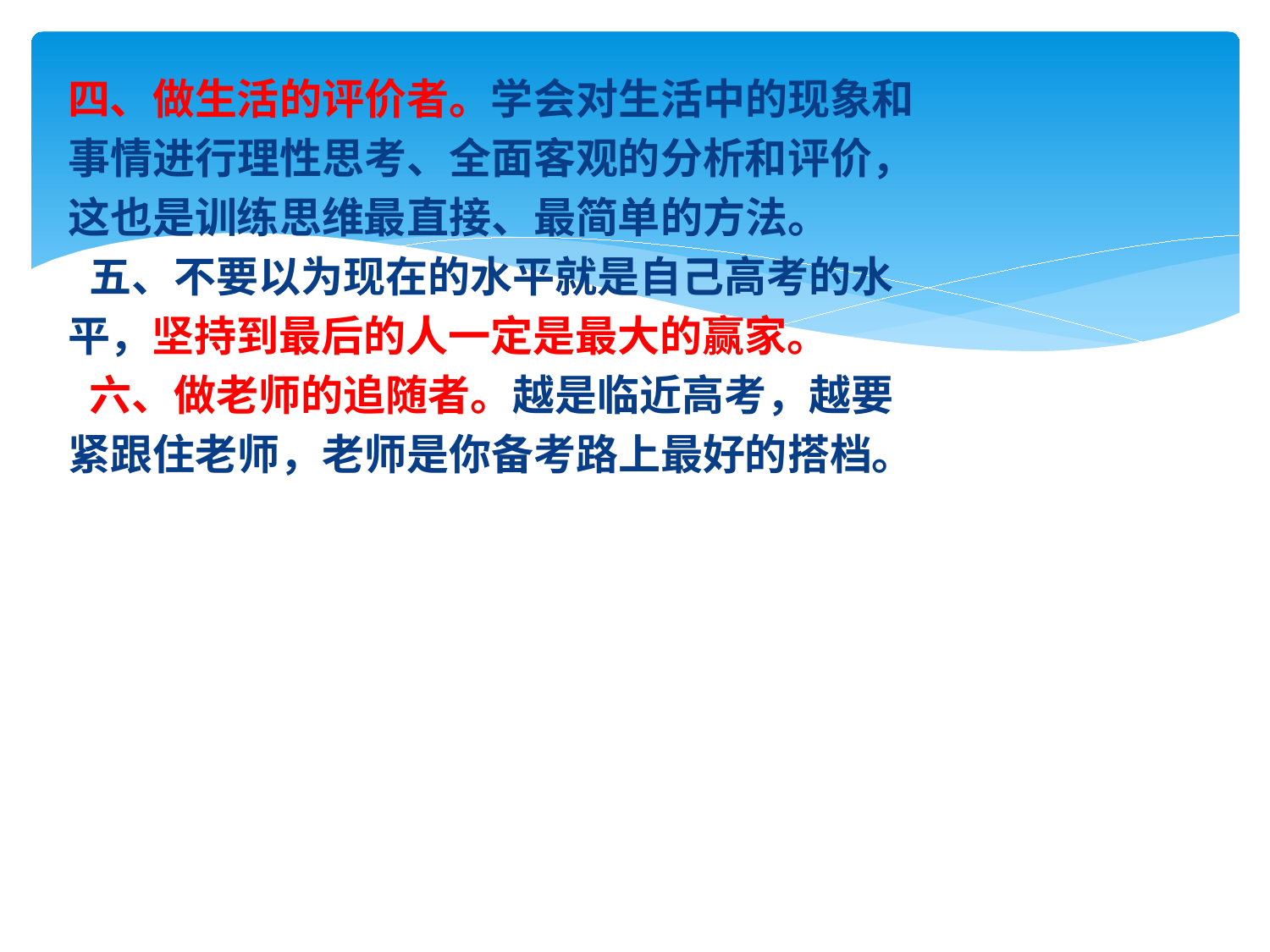

四、做生活的评价者。学会对生活中的现象和
事情进行理性思考、全面客观的分析和评价，
这也是训练思维最直接、最简单的方法。
 五、不要以为现在的水平就是自己高考的水
平，坚持到最后的人一定是最大的赢家。
 六、做老师的追随者。越是临近高考，越要
紧跟住老师，老师是你备考路上最好的搭档。